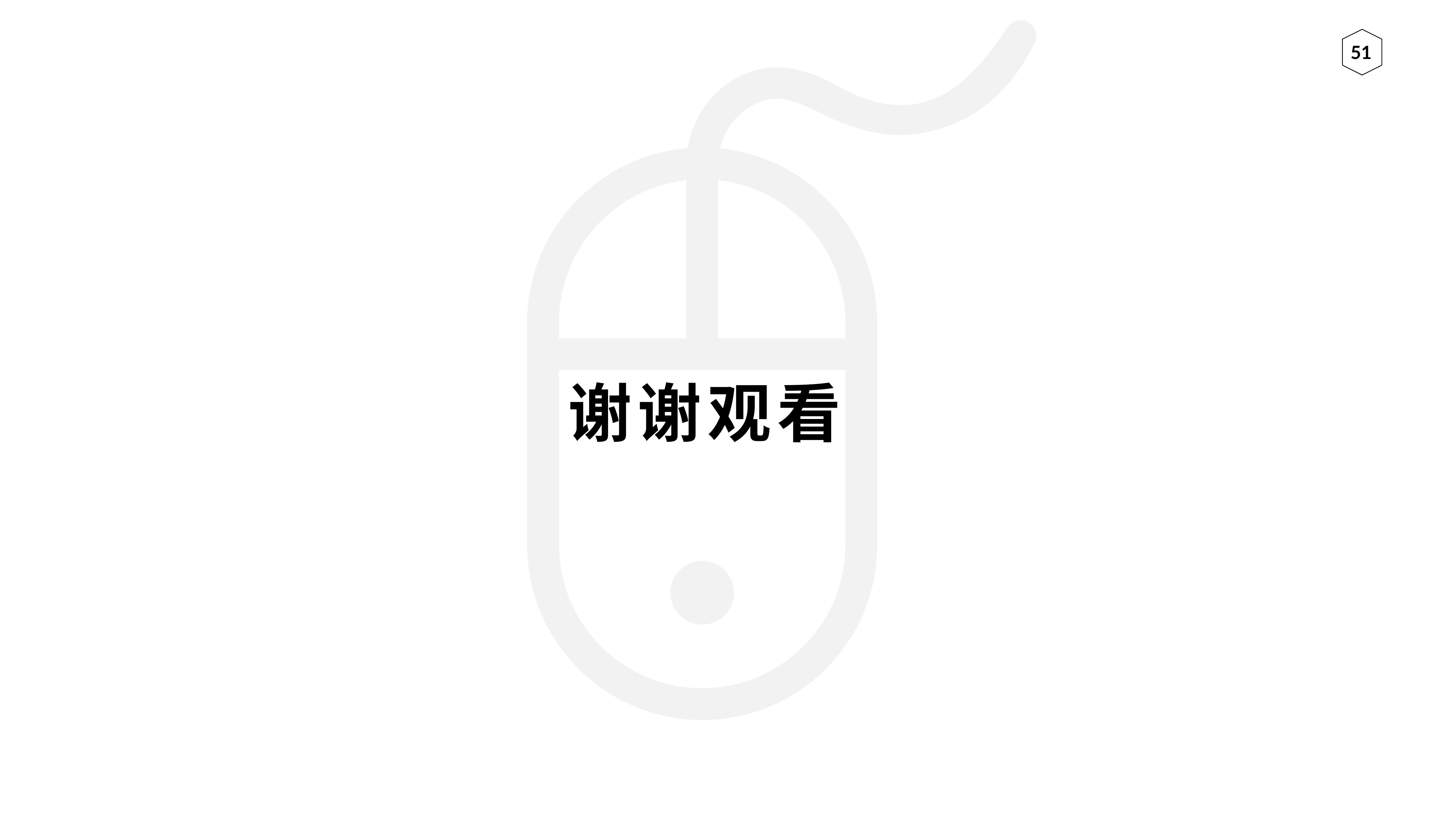

UNITED STATES OFFICE
X

EUROPE OFFICE
谢谢观看
13 Ave. Ballarta
Barcelona, Spain

SOUTH AMERICA OFFICE
45 Calle Norte
Argentina